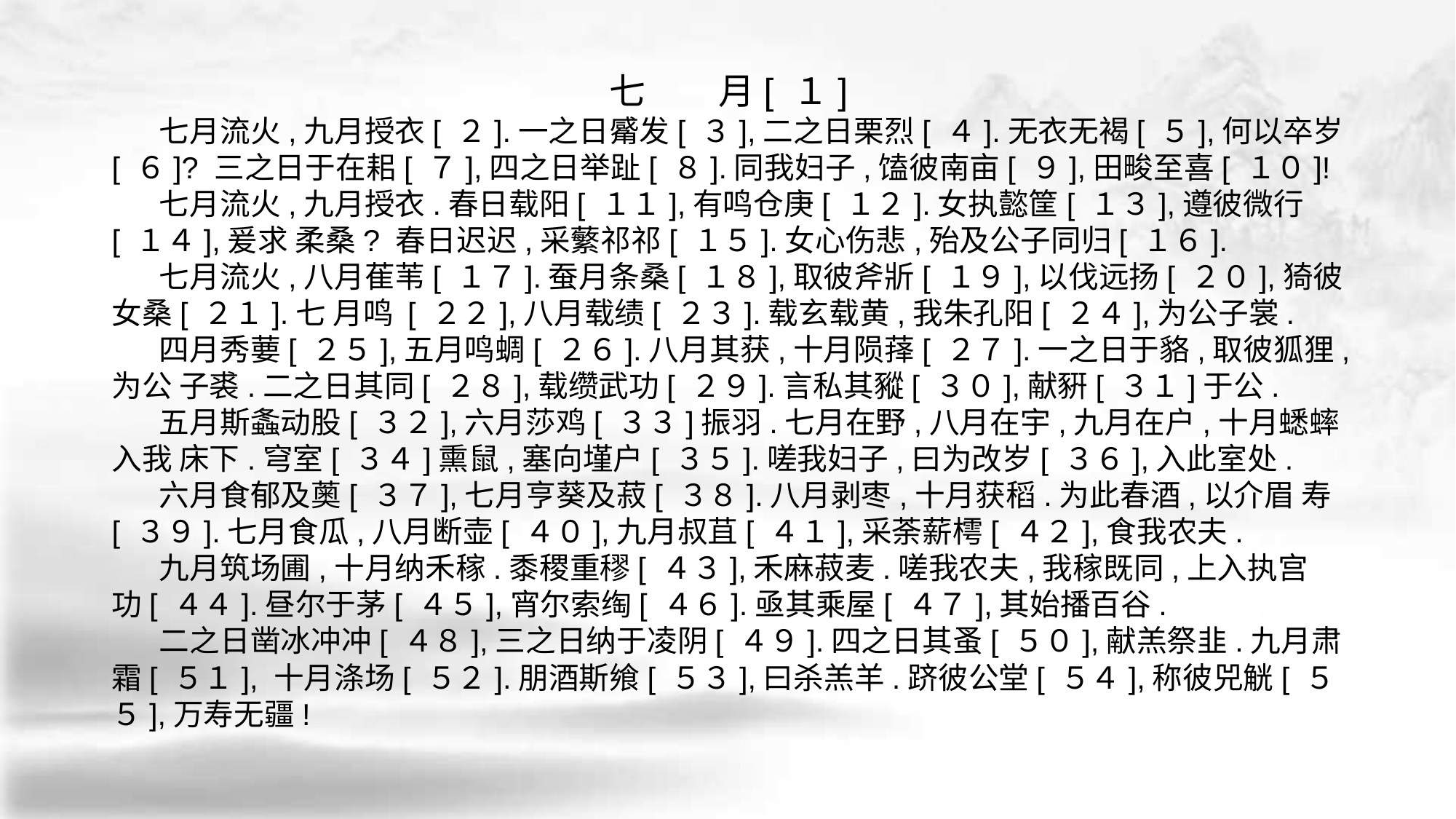

七　　月[ １]
      七月流火,九月授衣[ ２].一之日觱发[ ３],二之日栗烈[ ４].无衣无褐[ ５],何以卒岁[ ６]? 三之日于在耜[ ７],四之日举趾[ ８].同我妇子,馌彼南亩[ ９],田畯至喜[ １０]!
      七月流火,九月授衣.春日载阳[ １１],有鸣仓庚[ １２].女执懿筐[ １３],遵彼微行[ １４],爰求 柔桑? 春日迟迟,采蘩祁祁[ １５].女心伤悲,殆及公子同归[ １６].
      七月流火,八月萑苇[ １７].蚕月条桑[ １８],取彼斧斨[ １９],以伐远扬[ ２０],猗彼女桑[ ２１].七 月鸣 [ ２２],八月载绩[ ２３].载玄载黄,我朱孔阳[ ２４],为公子裳.
      四月秀葽[ ２５],五月鸣蜩[ ２６].八月其获,十月陨萚[ ２７].一之日于貉,取彼狐狸,为公 子裘.二之日其同[ ２８],载缵武功[ ２９].言私其豵[ ３０],献豣[ ３１]于公.
      五月斯螽动股[ ３２],六月莎鸡[ ３３]振羽.七月在野,八月在宇,九月在户,十月蟋蟀入我 床下.穹室[ ３４]熏鼠,塞向墐户[ ３５].嗟我妇子,曰为改岁[ ３６],入此室处.
      六月食郁及薁[ ３７],七月亨葵及菽[ ３８].八月剥枣,十月获稻.为此春酒,以介眉 寿[ ３９].七月食瓜,八月断壶[ ４０],九月叔苴[ ４１],采荼薪樗[ ４２],食我农夫.
      九月筑场圃,十月纳禾稼.黍稷重穋[ ４３],禾麻菽麦.嗟我农夫,我稼既同,上入执宫
功[ ４４].昼尔于茅[ ４５],宵尔索绹[ ４６].亟其乘屋[ ４７],其始播百谷.
      二之日凿冰冲冲[ ４８],三之日纳于凌阴[ ４９].四之日其蚤[ ５０],献羔祭韭.九月肃霜[ ５１], 十月涤场[ ５２].朋酒斯飨[ ５３],曰杀羔羊.跻彼公堂[ ５４],称彼兕觥[ ５５],万寿无疆!